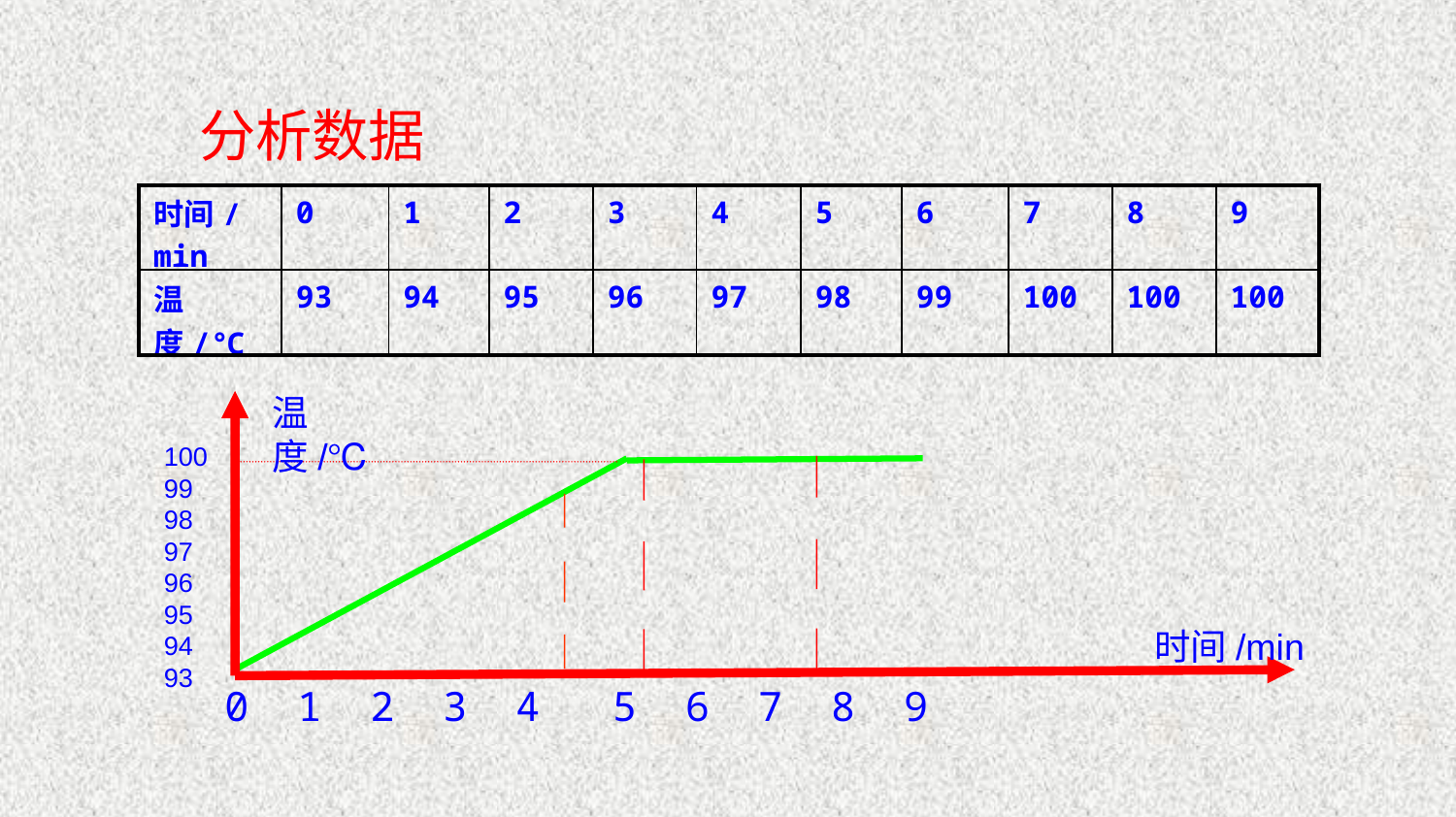

分析数据

| 时间/min | 0 | 1 | 2 | 3 | 4 | 5 | 6 | 7 | 8 | 9 |
| --- | --- | --- | --- | --- | --- | --- | --- | --- | --- | --- |
| 温度/℃ | 93 | 94 | 95 | 96 | 97 | 98 | 99 | 100 | 100 | 100 |
温度/℃

100
99
98
97
96
95
94
93

时间/min

0  1  2  3  4   5  6  7  8  9